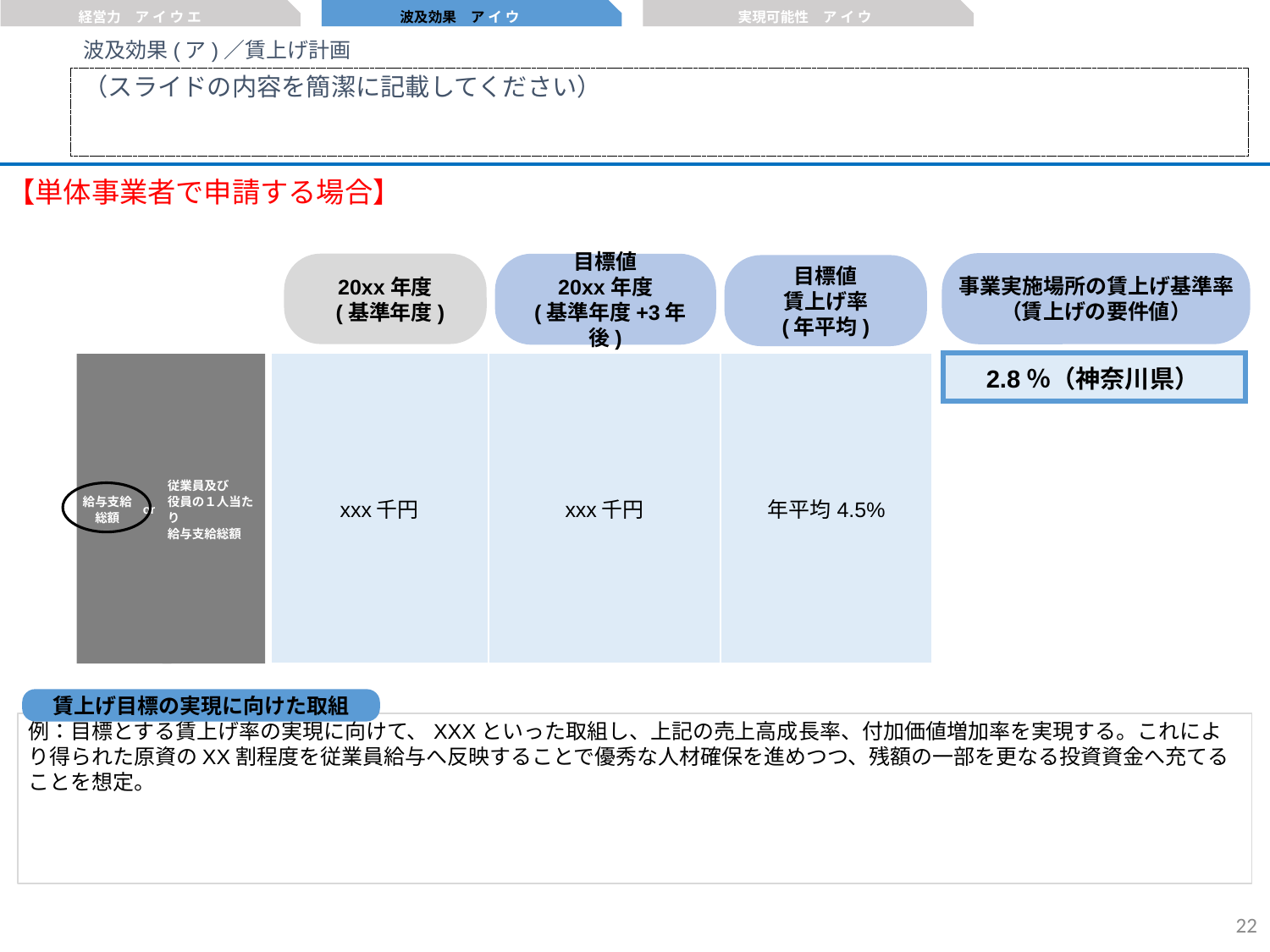

経営力　ア イ ウ エ
波及効果　ア イ ウ
実現可能性　ア イ ウ
波及効果(ア)／賃上げ計画
（スライドの内容を簡潔に記載してください）
【単体事業者で申請する場合】
事業実施場所の賃上げ基準率
（賃上げの要件値）
20xx年度
 (基準年度)
目標値
20xx年度
 (基準年度+3年後)
目標値
賃上げ率
(年平均)
| xxx千円 | xxx千円 | 年平均4.5% |
| --- | --- | --- |

| 2.8％（神奈川県） |
| --- |
従業員及び
役員の１人当たり
給与支給総額
or
給与支給
総額

賃上げ目標の実現に向けた取組
例：目標とする賃上げ率の実現に向けて、XXXといった取組し、上記の売上高成長率、付加価値増加率を実現する。これにより得られた原資のXX割程度を従業員給与へ反映することで優秀な人材確保を進めつつ、残額の一部を更なる投資資金へ充てることを想定。
22